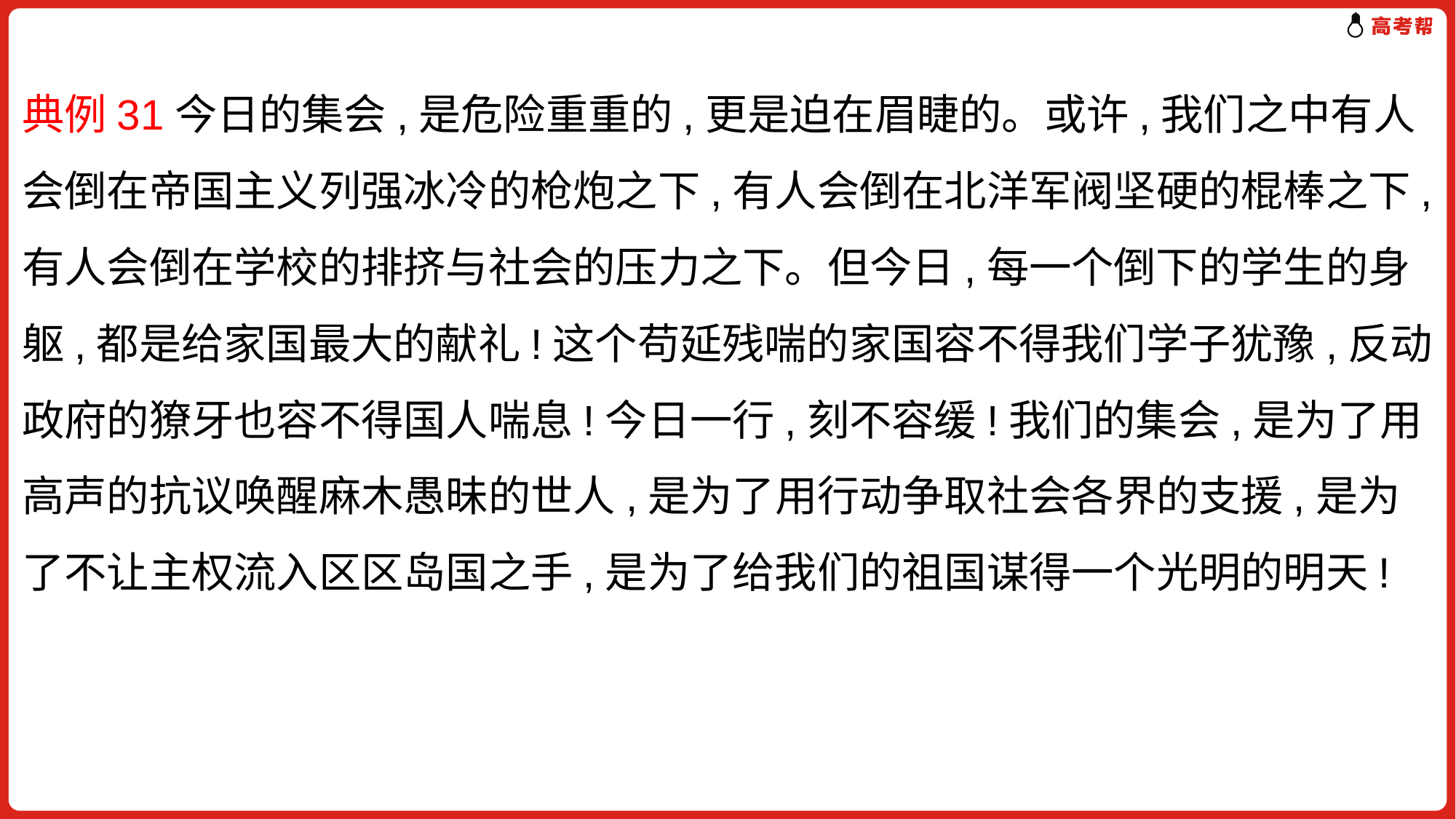

典例31今日的集会,是危险重重的,更是迫在眉睫的。或许,我们之中有人会倒在帝国主义列强冰冷的枪炮之下,有人会倒在北洋军阀坚硬的棍棒之下,有人会倒在学校的排挤与社会的压力之下。但今日,每一个倒下的学生的身躯,都是给家国最大的献礼!这个苟延残喘的家国容不得我们学子犹豫,反动政府的獠牙也容不得国人喘息!今日一行,刻不容缓!我们的集会,是为了用高声的抗议唤醒麻木愚昧的世人,是为了用行动争取社会各界的支援,是为了不让主权流入区区岛国之手,是为了给我们的祖国谋得一个光明的明天!